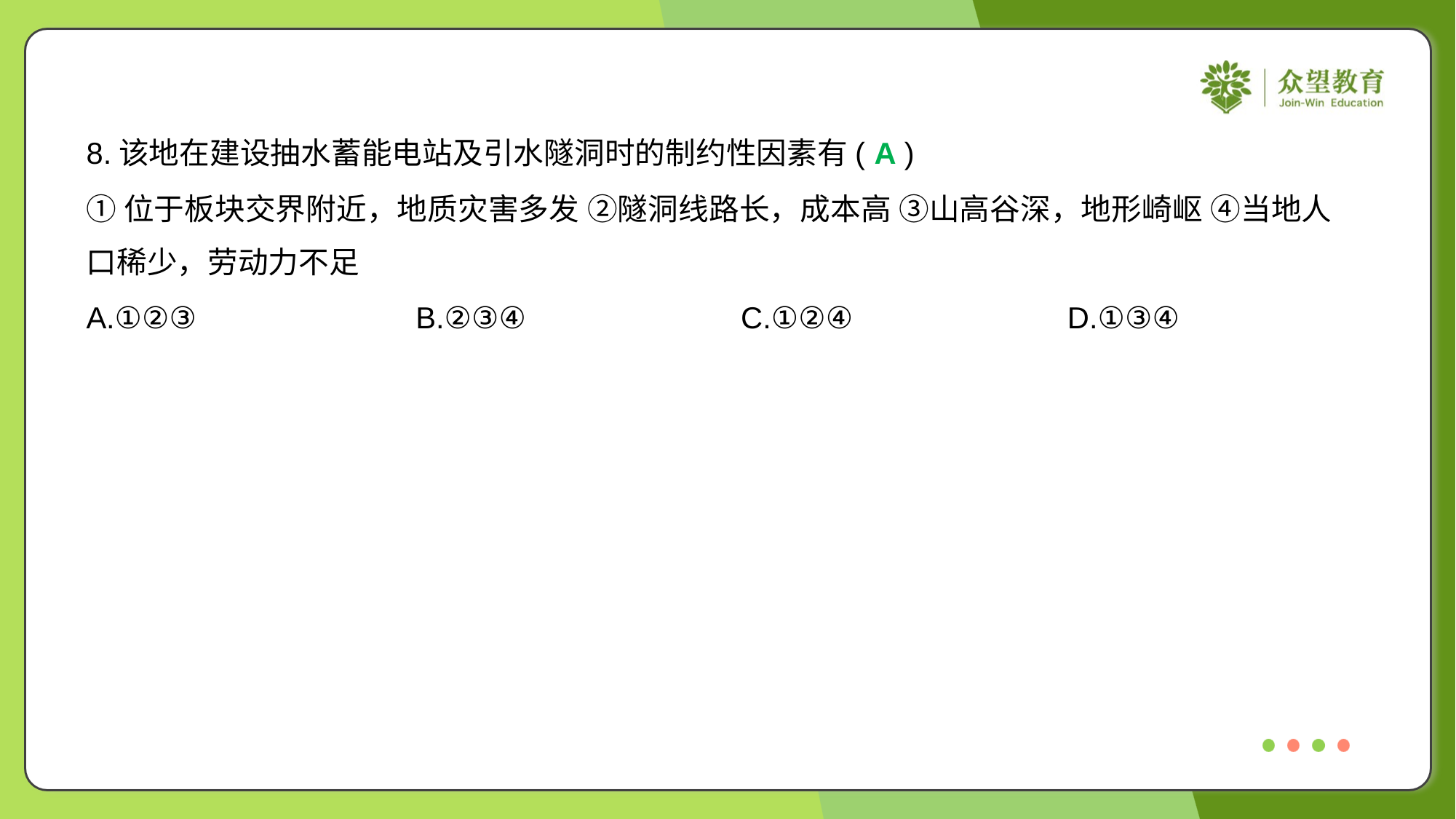

8.该地在建设抽水蓄能电站及引水隧洞时的制约性因素有(     )
A
①位于板块交界附近，地质灾害多发 ②隧洞线路长，成本高 ③山高谷深，地形崎岖 ④当地人
口稀少，劳动力不足
A.①②③	B.②③④	C.①②④	D.①③④